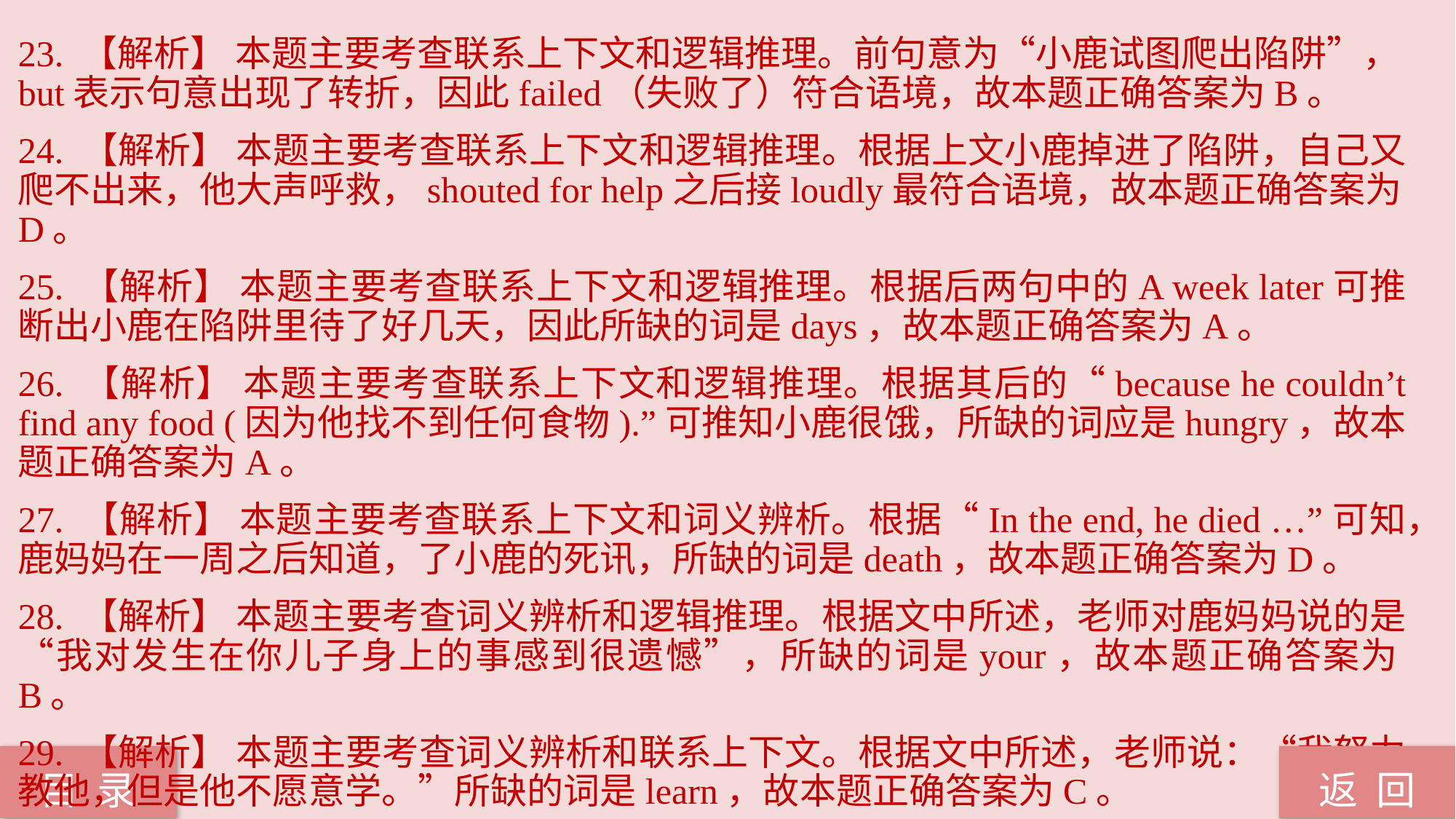

23. 【解析】 本题主要考查联系上下文和逻辑推理。前句意为“小鹿试图爬出陷阱”，but表示句意出现了转折，因此failed（失败了）符合语境，故本题正确答案为B。
24. 【解析】 本题主要考查联系上下文和逻辑推理。根据上文小鹿掉进了陷阱，自己又爬不出来，他大声呼救，shouted for help之后接loudly最符合语境，故本题正确答案为D。
25. 【解析】 本题主要考查联系上下文和逻辑推理。根据后两句中的A week later可推断出小鹿在陷阱里待了好几天，因此所缺的词是days，故本题正确答案为A。
26. 【解析】 本题主要考查联系上下文和逻辑推理。根据其后的“because he couldn’t find any food (因为他找不到任何食物).”可推知小鹿很饿，所缺的词应是hungry，故本题正确答案为A。
27. 【解析】 本题主要考查联系上下文和词义辨析。根据“In the end, he died …”可知，鹿妈妈在一周之后知道，了小鹿的死讯，所缺的词是death，故本题正确答案为D。
28. 【解析】 本题主要考查词义辨析和逻辑推理。根据文中所述，老师对鹿妈妈说的是“我对发生在你儿子身上的事感到很遗憾”，所缺的词是your，故本题正确答案为B。
29. 【解析】 本题主要考查词义辨析和联系上下文。根据文中所述，老师说：“我努力教他，但是他不愿意学。”所缺的词是learn，故本题正确答案为C。
返  回